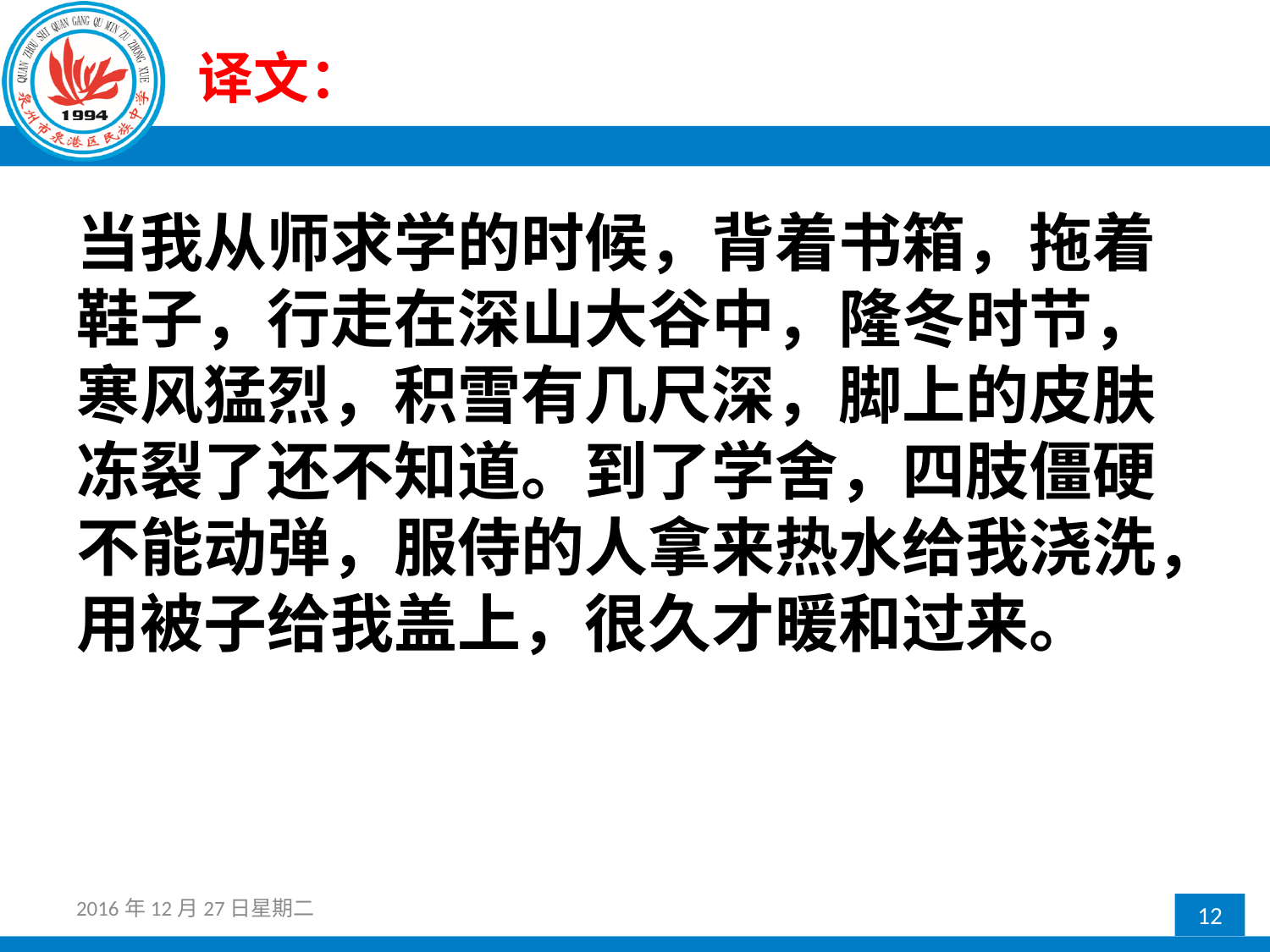

# 译文：
当我从师求学的时候，背着书箱，拖着鞋子，行走在深山大谷中，隆冬时节，寒风猛烈，积雪有几尺深，脚上的皮肤冻裂了还不知道。到了学舍，四肢僵硬不能动弹，服侍的人拿来热水给我浇洗，用被子给我盖上，很久才暖和过来。
2016年12月27日星期二